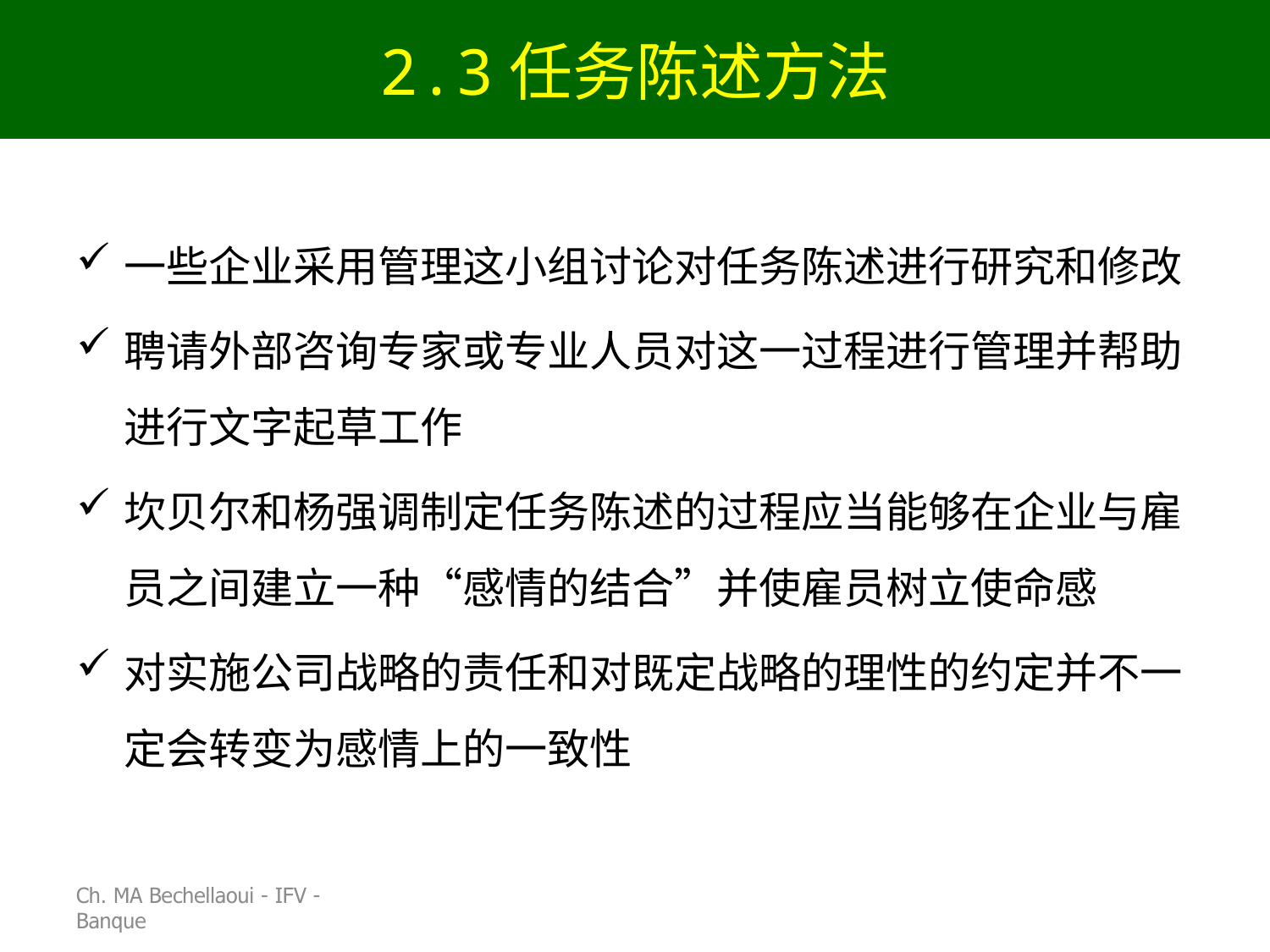

# 2.3任务陈述方法
Ch. MA Bechellaoui - IFV - Banque
一些企业采用管理这小组讨论对任务陈述进行研究和修改
聘请外部咨询专家或专业人员对这一过程进行管理并帮助进行文字起草工作
坎贝尔和杨强调制定任务陈述的过程应当能够在企业与雇员之间建立一种“感情的结合”并使雇员树立使命感
对实施公司战略的责任和对既定战略的理性的约定并不一定会转变为感情上的一致性